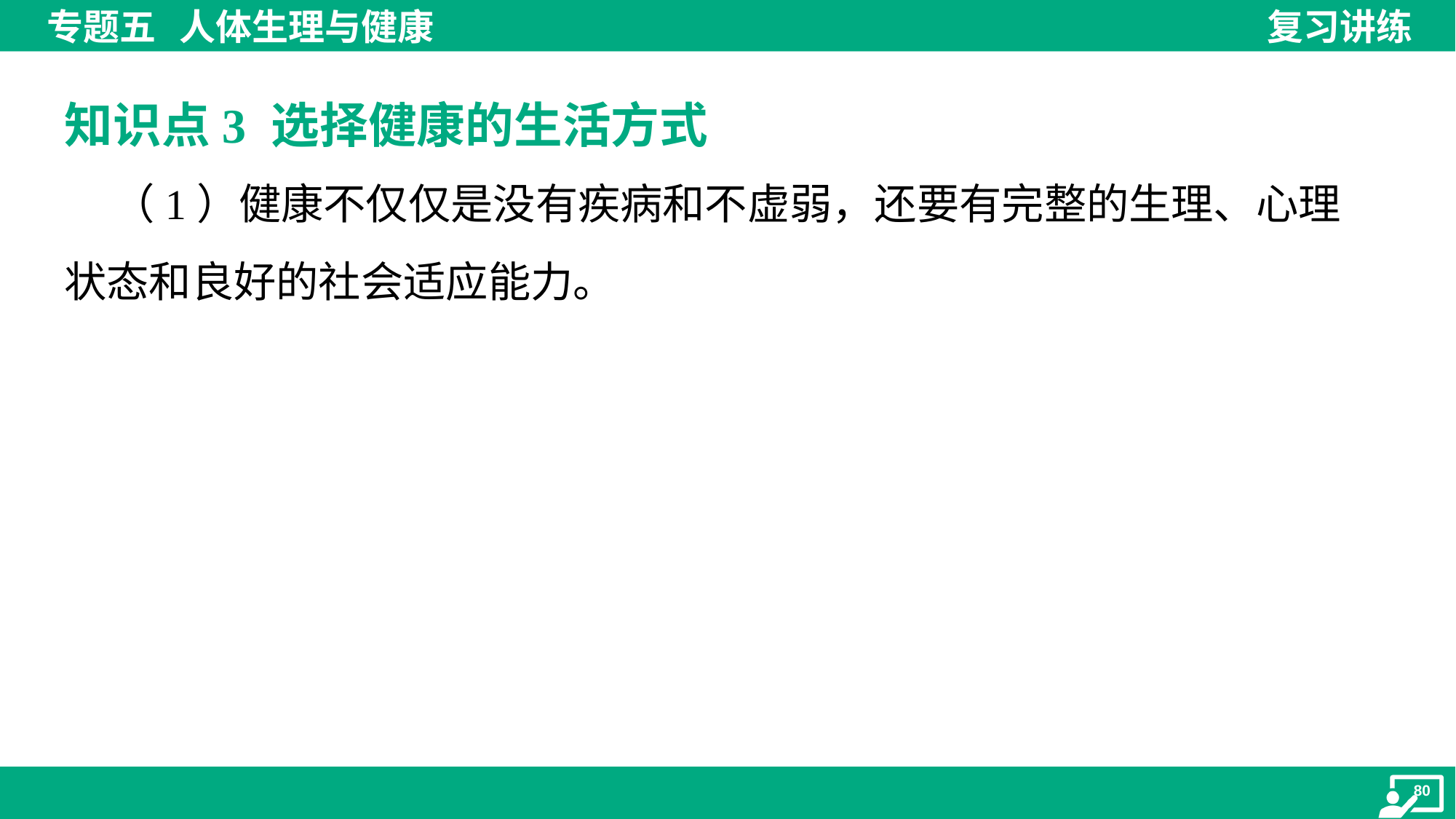

知识点3 选择健康的生活方式
    （1）健康不仅仅是没有疾病和不虚弱，还要有完整的生理、心理
状态和良好的社会适应能力。